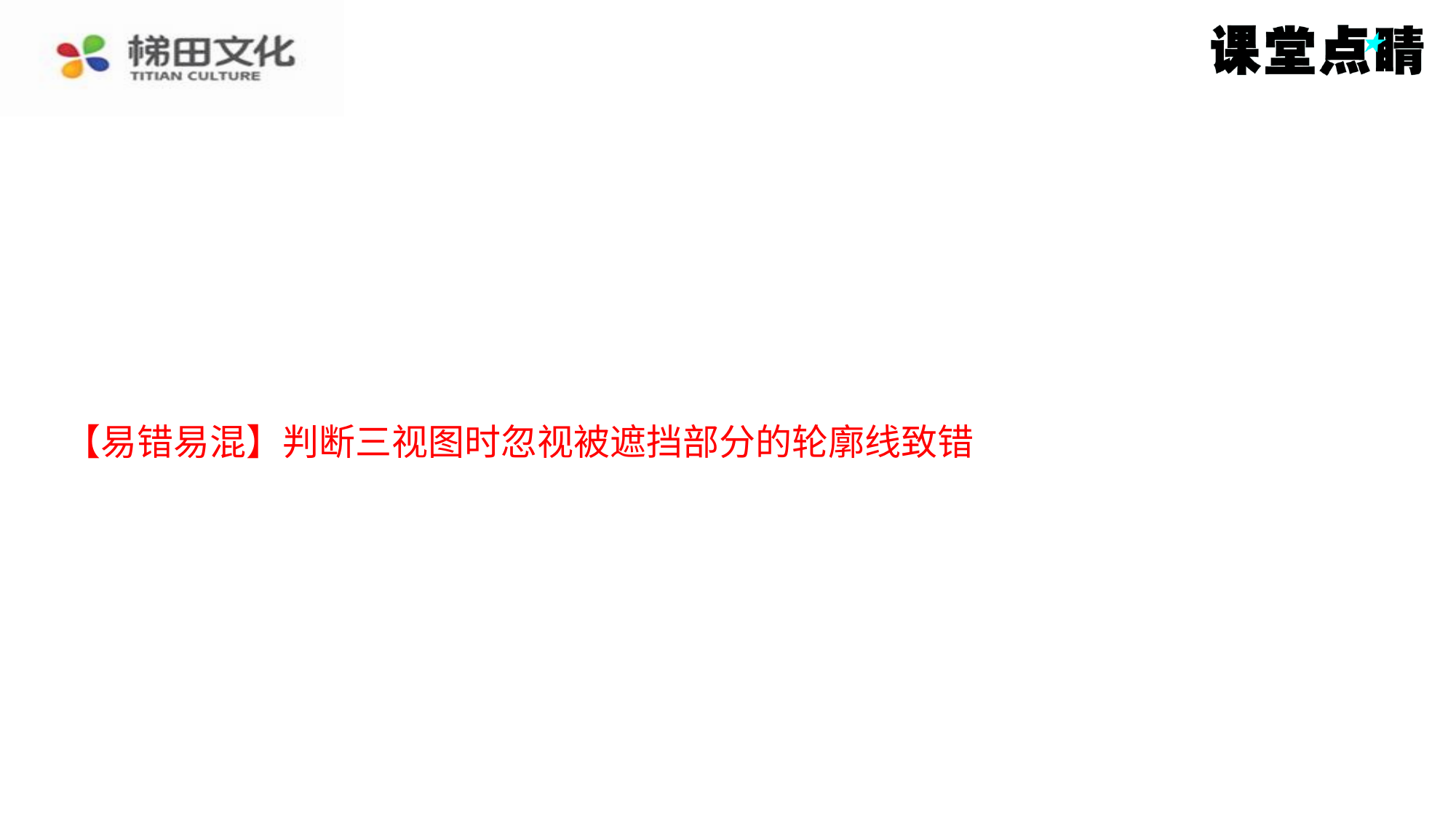

【易错易混】判断三视图时忽视被遮挡部分的轮廓线致错
【易错易混】判断三视图时忽视被遮挡部分的轮廓线致错